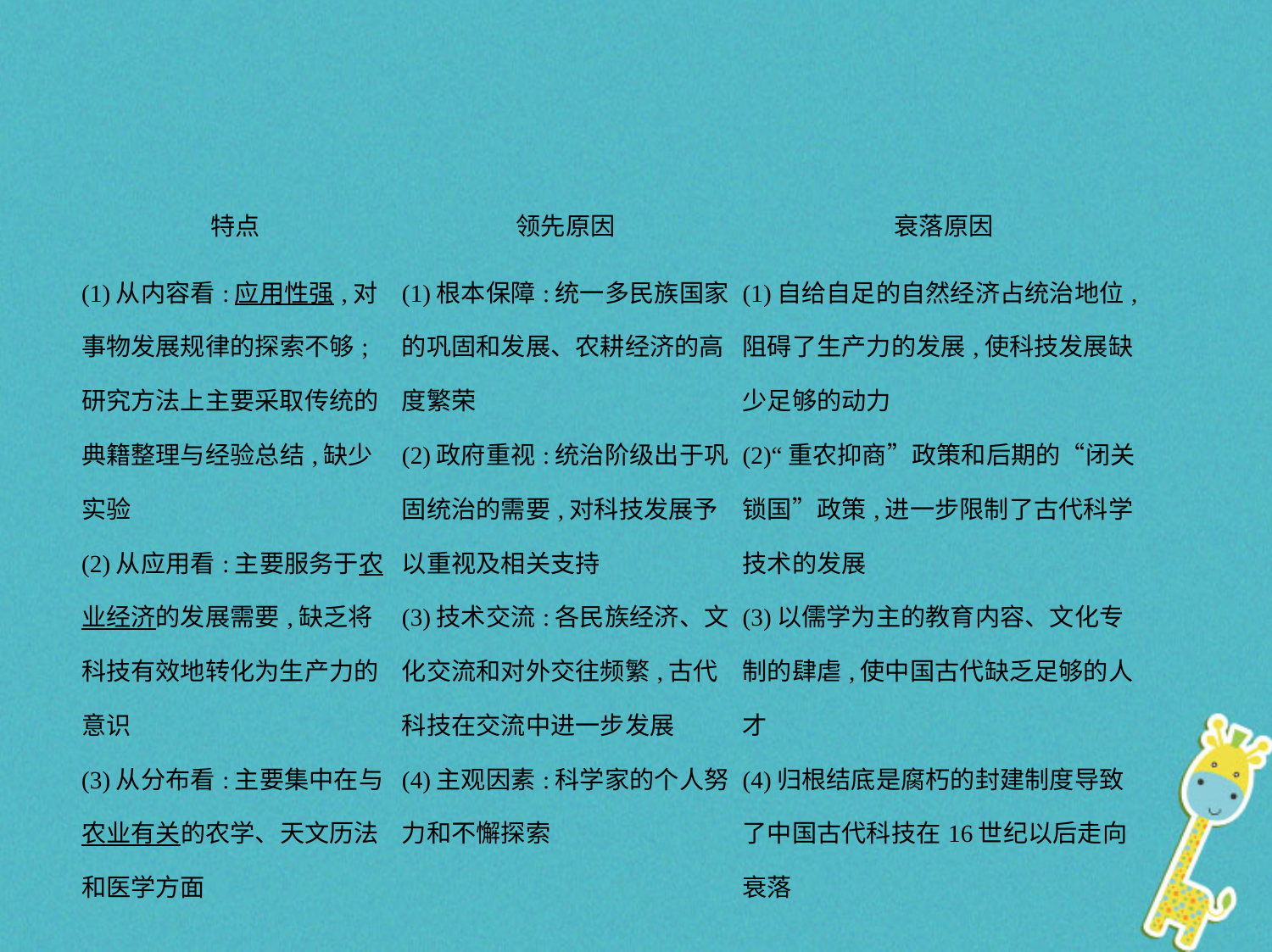

| 特点 | 领先原因 | 衰落原因 |
| --- | --- | --- |
| (1)从内容看:应用性强,对事物发展规律的探索不够;研究方法上主要采取传统的典籍整理与经验总结,缺少实验 (2)从应用看:主要服务于农业经济的发展需要,缺乏将科技有效地转化为生产力的意识 (3)从分布看:主要集中在与农业有关的农学、天文历法和医学方面 | (1)根本保障:统一多民族国家的巩固和发展、农耕经济的高度繁荣 (2)政府重视:统治阶级出于巩固统治的需要,对科技发展予以重视及相关支持 (3)技术交流:各民族经济、文化交流和对外交往频繁,古代科技在交流中进一步发展 (4)主观因素:科学家的个人努力和不懈探索 | (1)自给自足的自然经济占统治地位,阻碍了生产力的发展,使科技发展缺少足够的动力 (2)“重农抑商”政策和后期的“闭关锁国”政策,进一步限制了古代科学技术的发展 (3)以儒学为主的教育内容、文化专制的肆虐,使中国古代缺乏足够的人才 (4)归根结底是腐朽的封建制度导致了中国古代科技在16世纪以后走向衰落 |